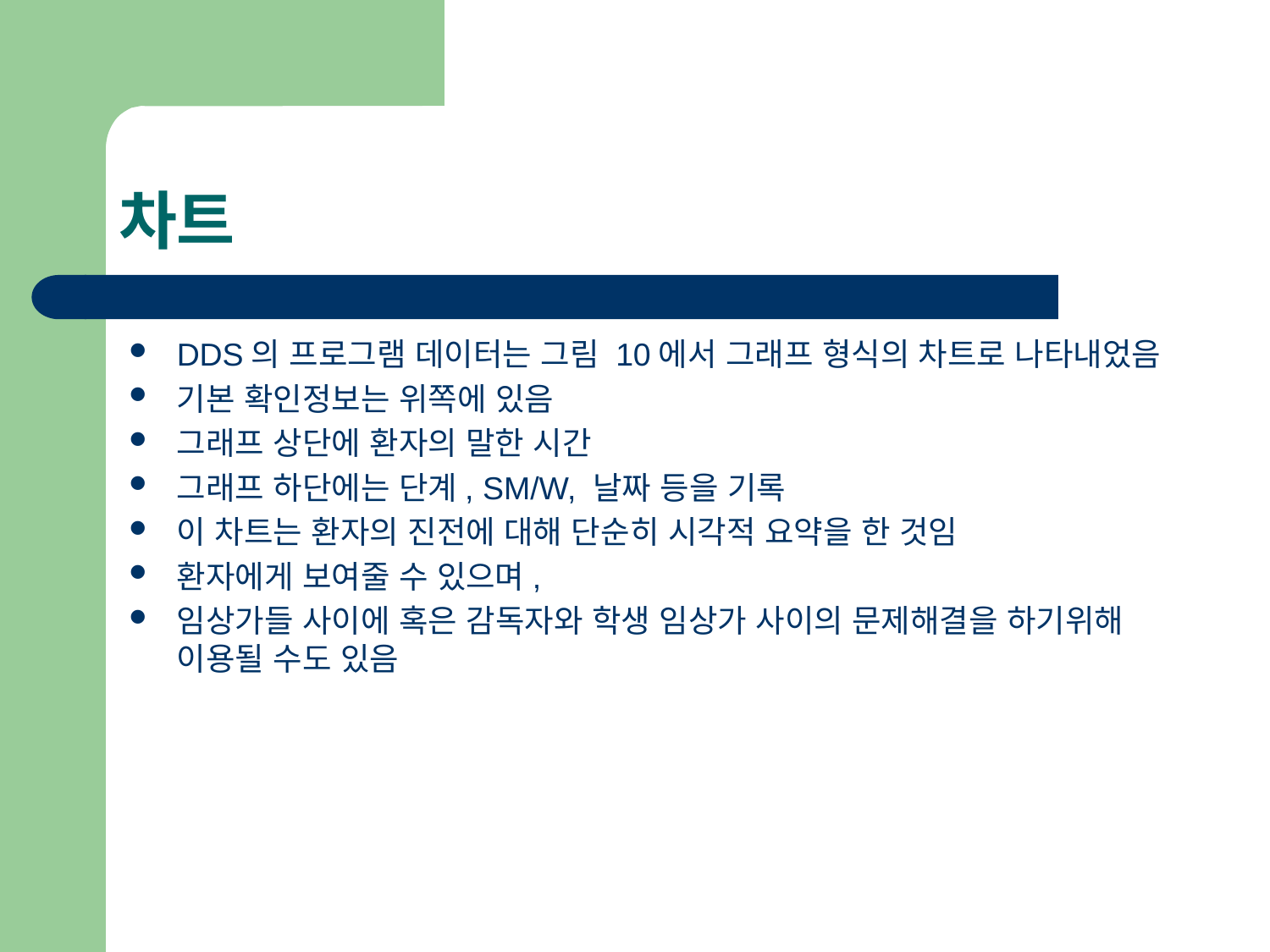

# 차트
DDS의 프로그램 데이터는 그림 10에서 그래프 형식의 차트로 나타내었음
기본 확인정보는 위쪽에 있음
그래프 상단에 환자의 말한 시간
그래프 하단에는 단계, SM/W, 날짜 등을 기록
이 차트는 환자의 진전에 대해 단순히 시각적 요약을 한 것임
환자에게 보여줄 수 있으며,
임상가들 사이에 혹은 감독자와 학생 임상가 사이의 문제해결을 하기위해 이용될 수도 있음